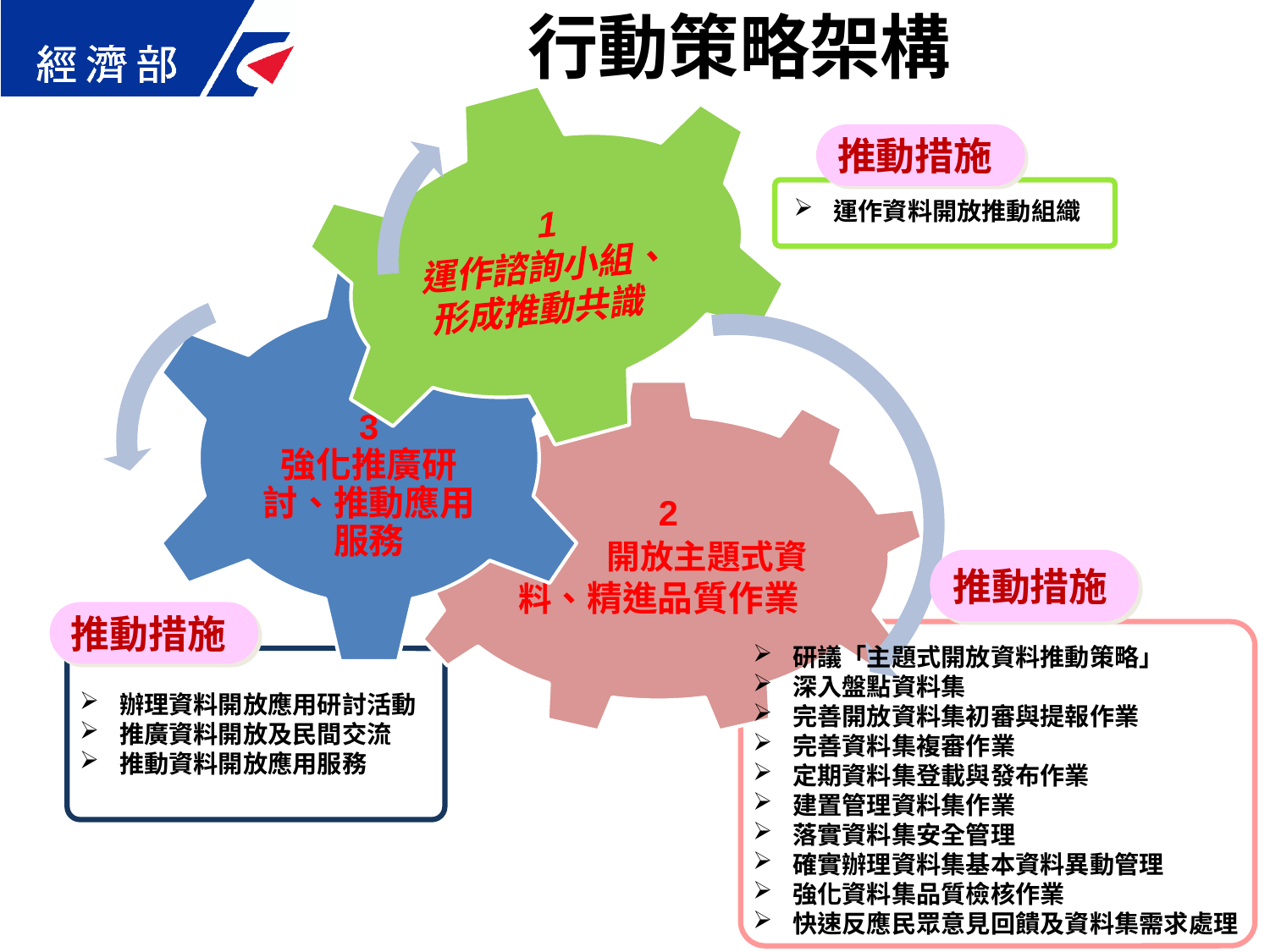

行動策略架構
  2
           開放主題式資料、精進品質作業

3
強化推廣研討、推動應用服務
1
運作諮詢小組、形成推動共識
推動措施

運作資料開放推動組織

推動措施
推動措施

研議「主題式開放資料推動策略」
深入盤點資料集
完善開放資料集初審與提報作業
完善資料集複審作業
定期資料集登載與發布作業
建置管理資料集作業
落實資料集安全管理
確實辦理資料集基本資料異動管理
強化資料集品質檢核作業
快速反應民眾意見回饋及資料集需求處理

辦理資料開放應用研討活動
推廣資料開放及民間交流
推動資料開放應用服務